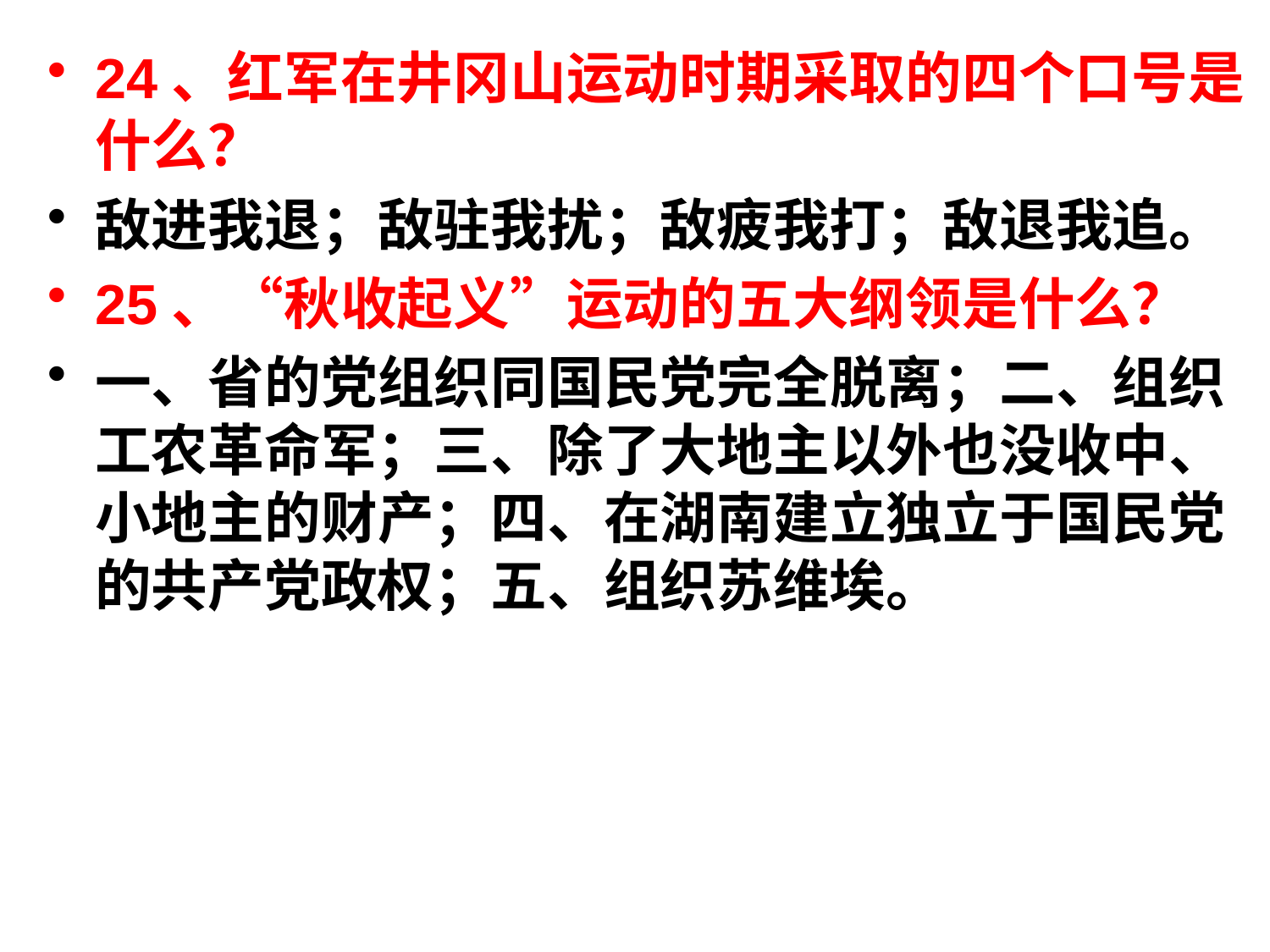

24、红军在井冈山运动时期采取的四个口号是什么？
敌进我退；敌驻我扰；敌疲我打；敌退我追。
25、“秋收起义”运动的五大纲领是什么？
一、省的党组织同国民党完全脱离；二、组织工农革命军；三、除了大地主以外也没收中、小地主的财产；四、在湖南建立独立于国民党的共产党政权；五、组织苏维埃。

#